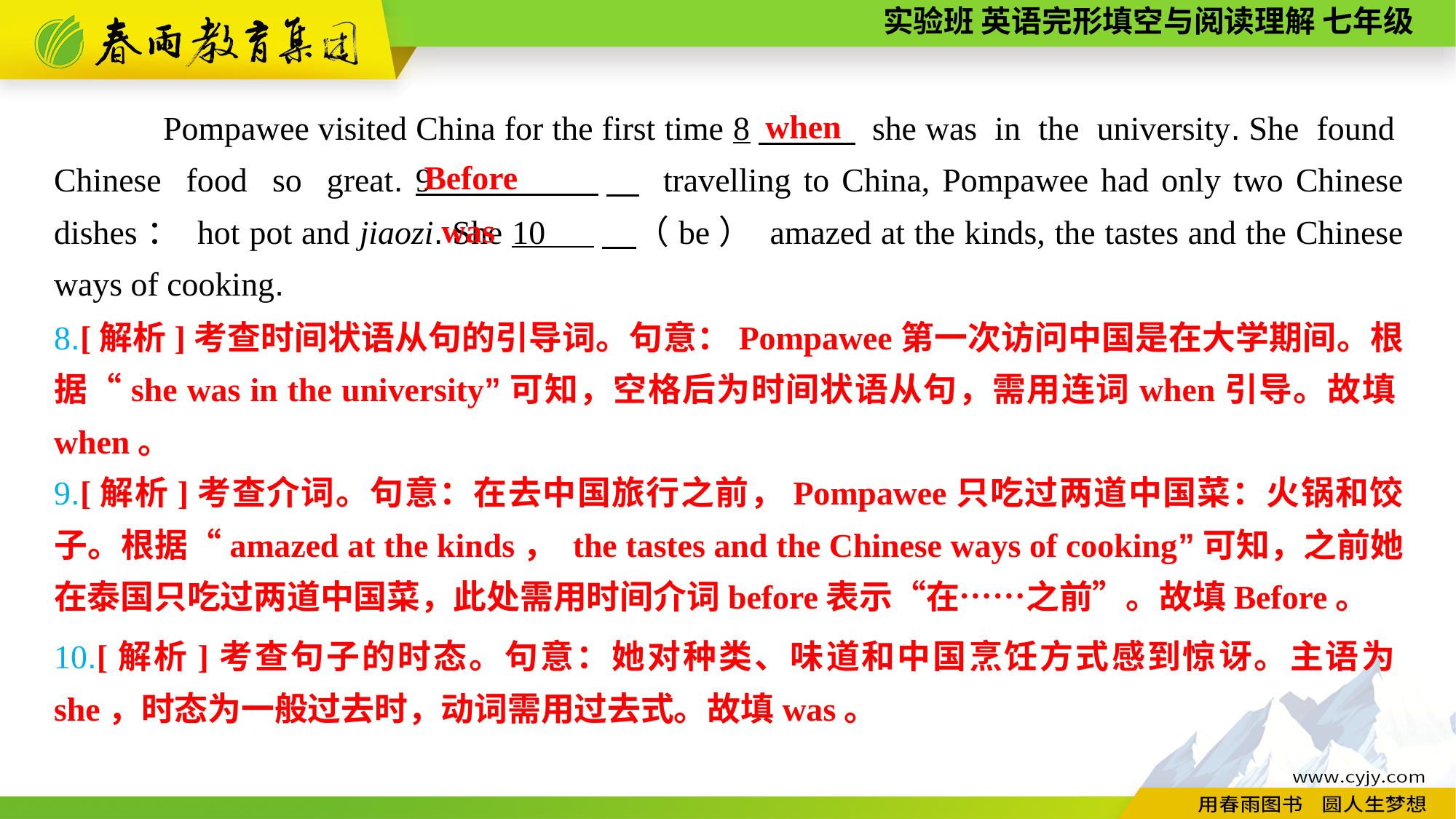

when
Pompawee visited China for the first time 8　         she was  in  the  university. She  found  Chinese  food  so  great. 9             　 travelling to China, Pompawee had only two Chinese dishes： hot pot and jiaozi. She 10     　（be） amazed at the kinds, the tastes and the Chinese ways of cooking.
Before
was
8.[解析]考查时间状语从句的引导词。句意：Pompawee第一次访问中国是在大学期间。根据“she was in the university”可知，空格后为时间状语从句，需用连词when引导。故填when。
9.[解析]考查介词。句意：在去中国旅行之前，Pompawee只吃过两道中国菜：火锅和饺子。根据“amazed at the kinds， the tastes and the Chinese ways of cooking”可知，之前她在泰国只吃过两道中国菜，此处需用时间介词before表示“在……之前”。故填Before。
10.[解析]考查句子的时态。句意：她对种类、味道和中国烹饪方式感到惊讶。主语为she，时态为一般过去时，动词需用过去式。故填was。